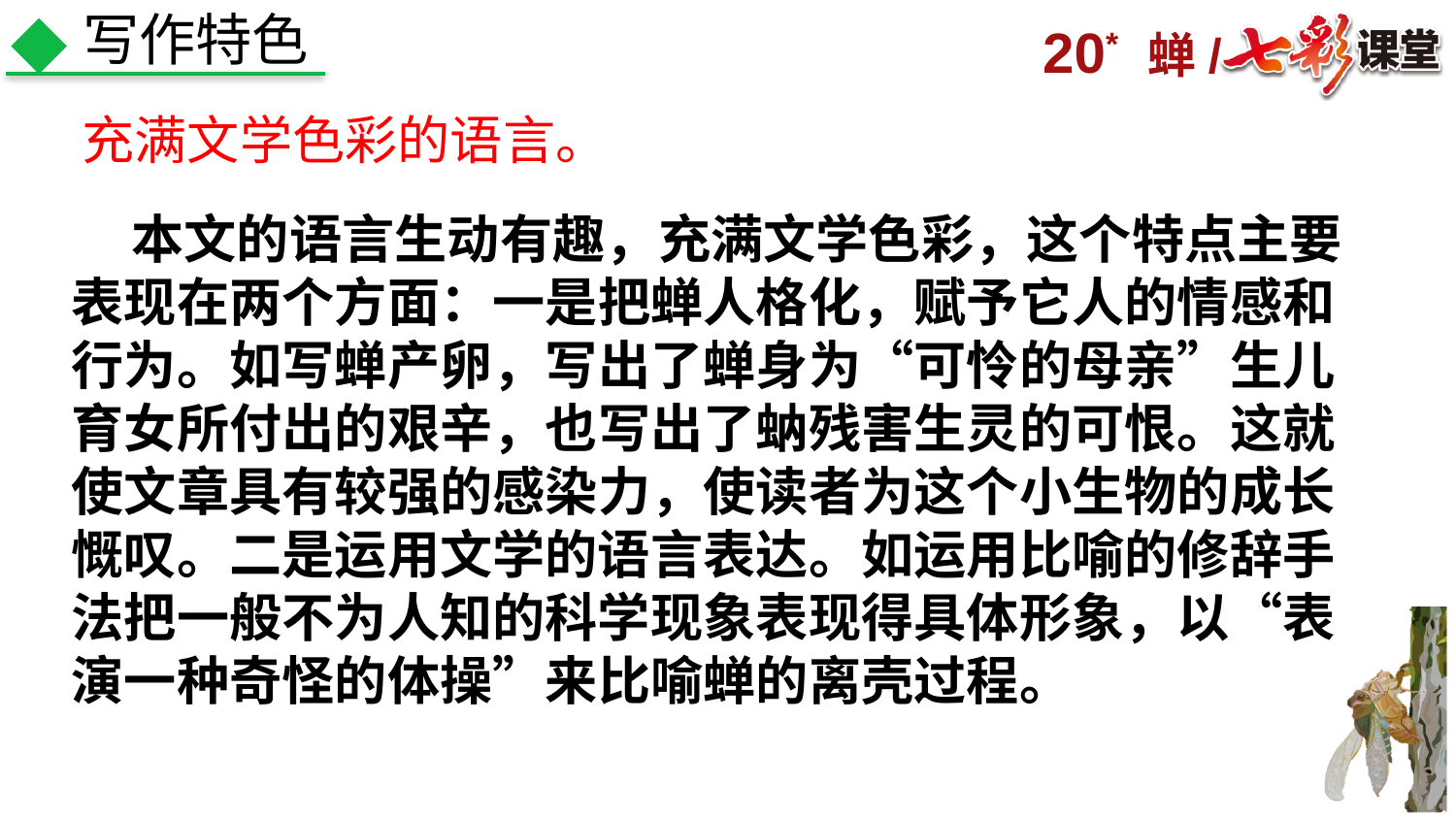

写作特色

充满文学色彩的语言。
    本文的语言生动有趣，充满文学色彩，这个特点主要表现在两个方面：一是把蝉人格化，赋予它人的情感和行为。如写蝉产卵，写出了蝉身为“可怜的母亲”生儿育女所付出的艰辛，也写出了蚋残害生灵的可恨。这就使文章具有较强的感染力，使读者为这个小生物的成长慨叹。二是运用文学的语言表达。如运用比喻的修辞手法把一般不为人知的科学现象表现得具体形象，以“表演一种奇怪的体操”来比喻蝉的离壳过程。